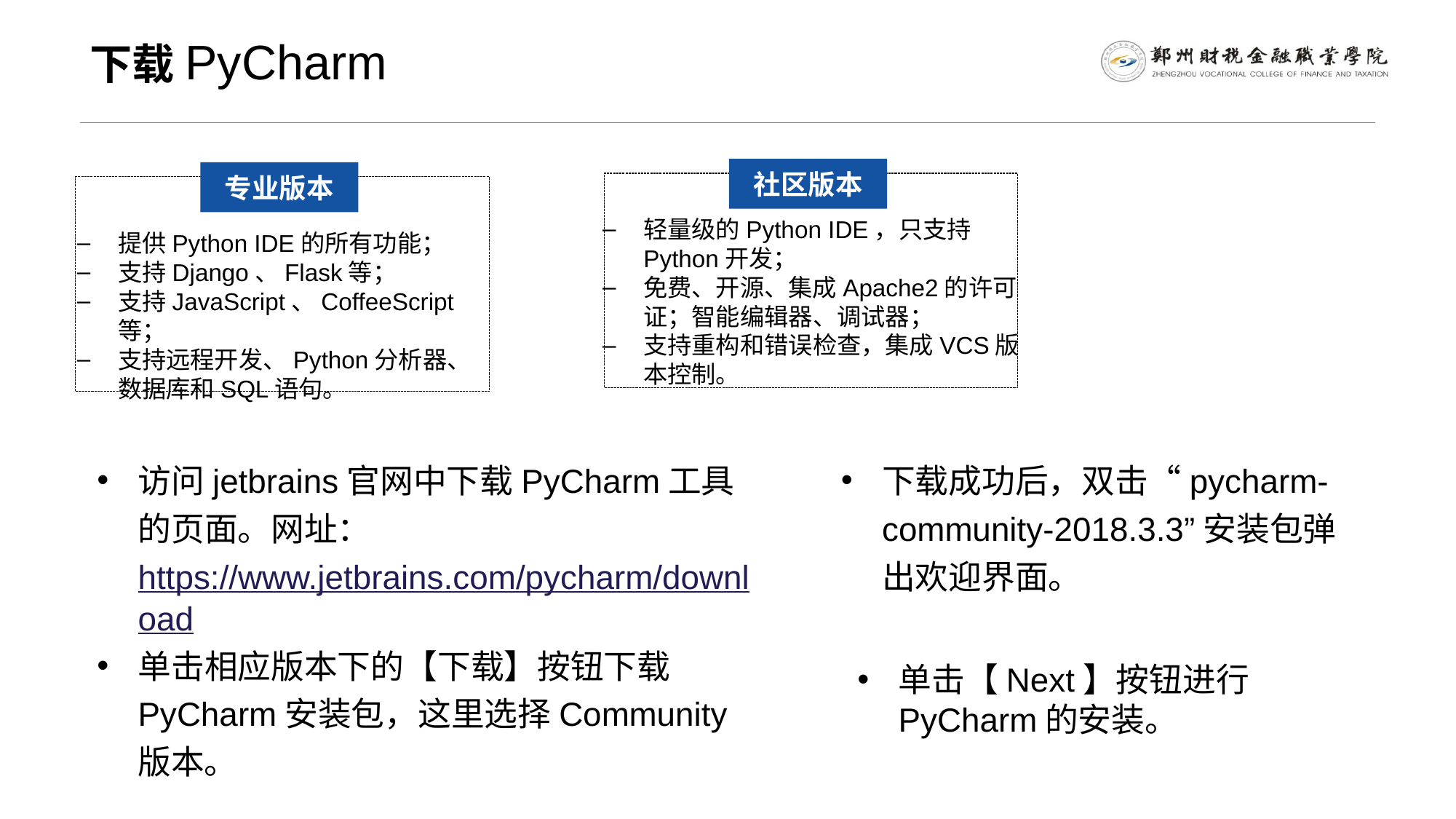

# 下载PyCharm
社区版本
专业版本

轻量级的Python IDE，只支持Python开发；
免费、开源、集成Apache2的许可证；智能编辑器、调试器；
支持重构和错误检查，集成VCS版本控制。
提供Python IDE的所有功能；
支持Django、Flask等；
支持JavaScript、CoffeeScript等；
支持远程开发、Python分析器、数据库和SQL语句。
访问jetbrains官网中下载PyCharm工具的页面。网址： https://www.jetbrains.com/pycharm/download
单击相应版本下的【下载】按钮下载PyCharm安装包，这里选择Community版本。

下载成功后，双击“pycharm-community-2018.3.3”安装包弹出欢迎界面。
单击【Next】按钮进行PyCharm的安装。